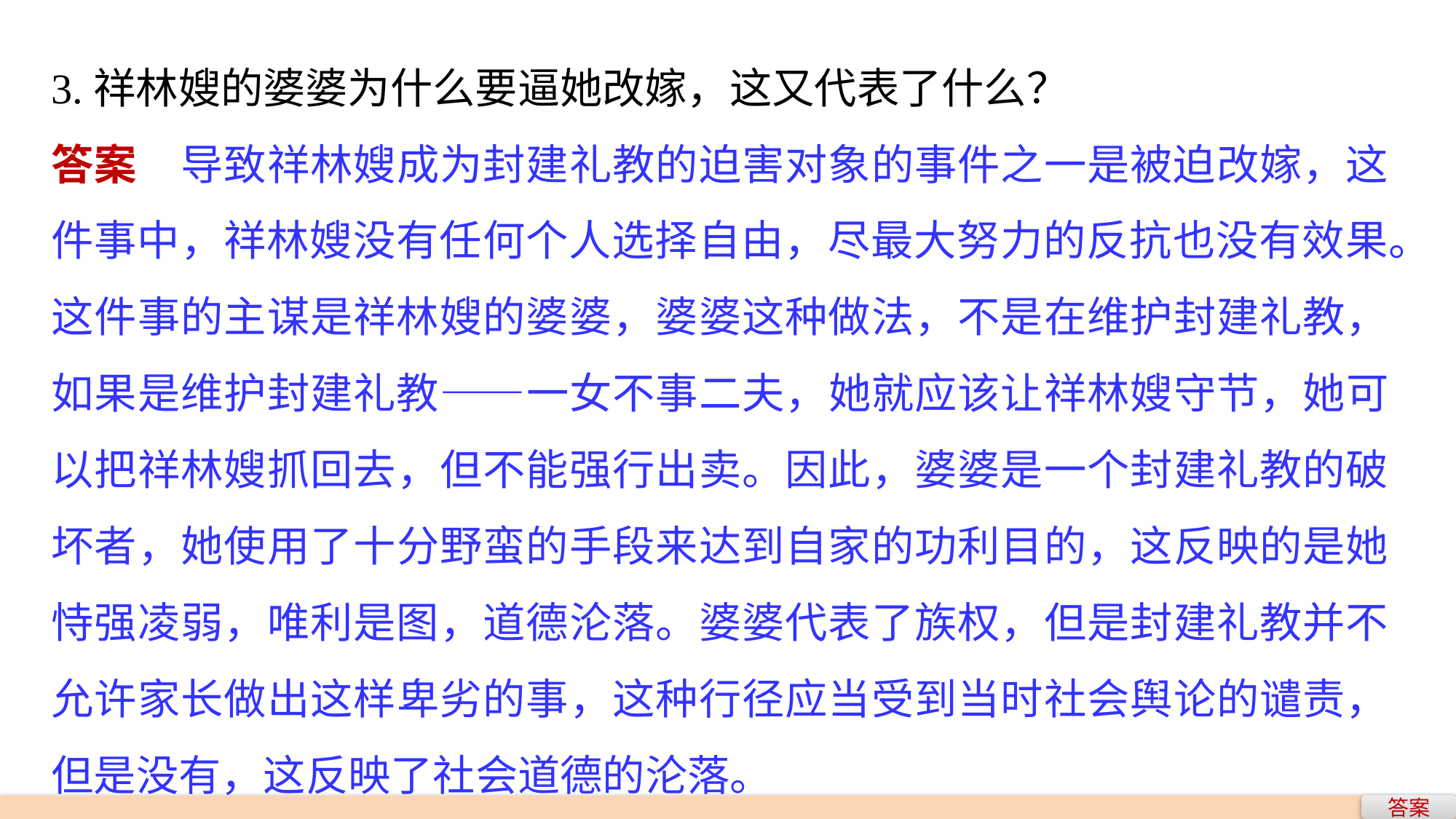

3.祥林嫂的婆婆为什么要逼她改嫁，这又代表了什么？
答案　导致祥林嫂成为封建礼教的迫害对象的事件之一是被迫改嫁，这件事中，祥林嫂没有任何个人选择自由，尽最大努力的反抗也没有效果。这件事的主谋是祥林嫂的婆婆，婆婆这种做法，不是在维护封建礼教，如果是维护封建礼教——一女不事二夫，她就应该让祥林嫂守节，她可以把祥林嫂抓回去，但不能强行出卖。因此，婆婆是一个封建礼教的破坏者，她使用了十分野蛮的手段来达到自家的功利目的，这反映的是她恃强凌弱，唯利是图，道德沦落。婆婆代表了族权，但是封建礼教并不允许家长做出这样卑劣的事，这种行径应当受到当时社会舆论的谴责，但是没有，这反映了社会道德的沦落。
答案